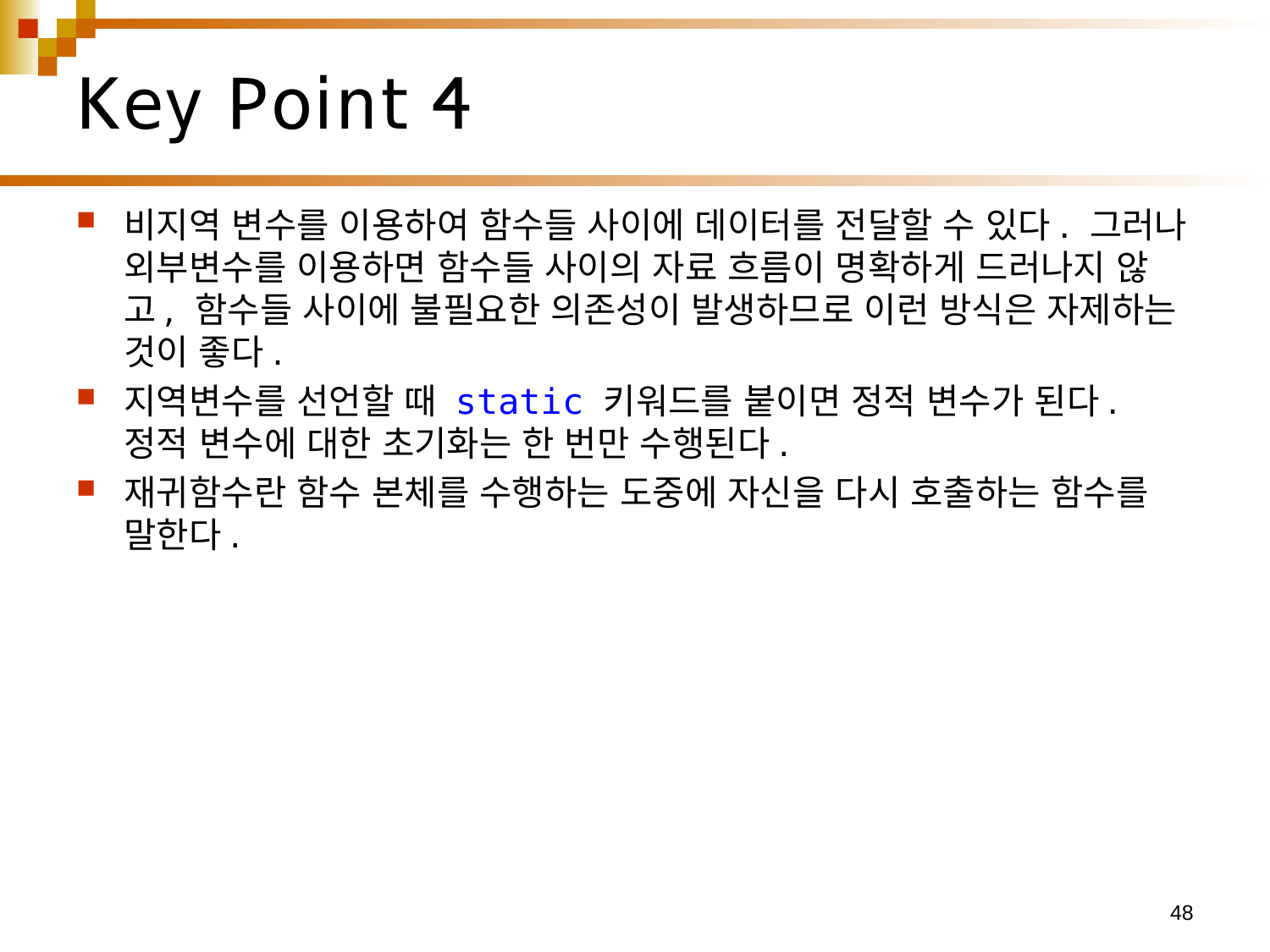

# Key Point 4
비지역 변수를 이용하여 함수들 사이에 데이터를 전달할 수 있다. 그러나 외부변수를 이용하면 함수들 사이의 자료 흐름이 명확하게 드러나지 않고, 함수들 사이에 불필요한 의존성이 발생하므로 이런 방식은 자제하는 것이 좋다.
지역변수를 선언할 때 static 키워드를 붙이면 정적 변수가 된다. 정적 변수에 대한 초기화는 한 번만 수행된다.
재귀함수란 함수 본체를 수행하는 도중에 자신을 다시 호출하는 함수를 말한다.
48